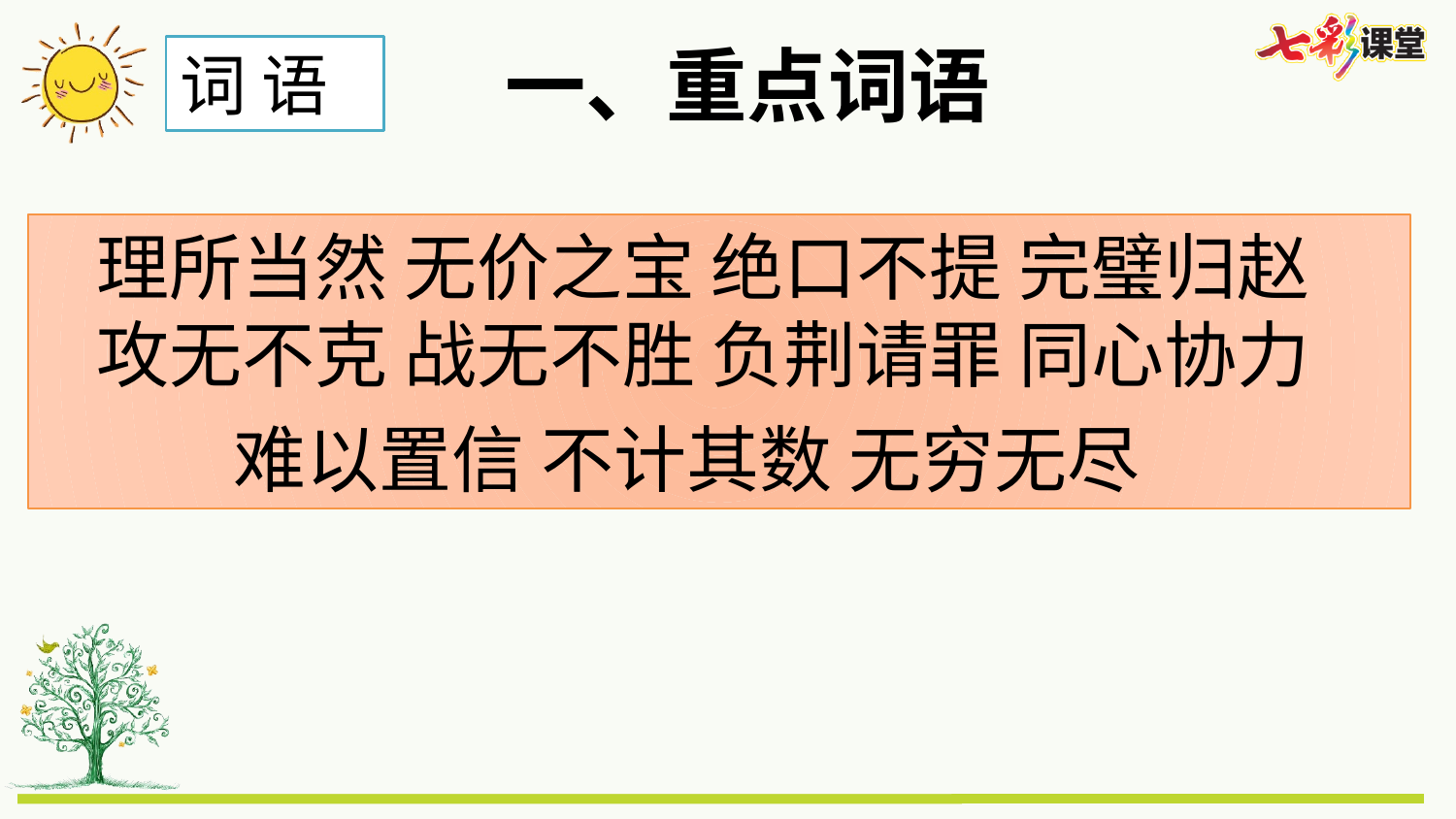

一、重点词语
词 语
理所当然 无价之宝 绝口不提 完璧归赵
攻无不克 战无不胜 负荆请罪 同心协力
难以置信 不计其数 无穷无尽